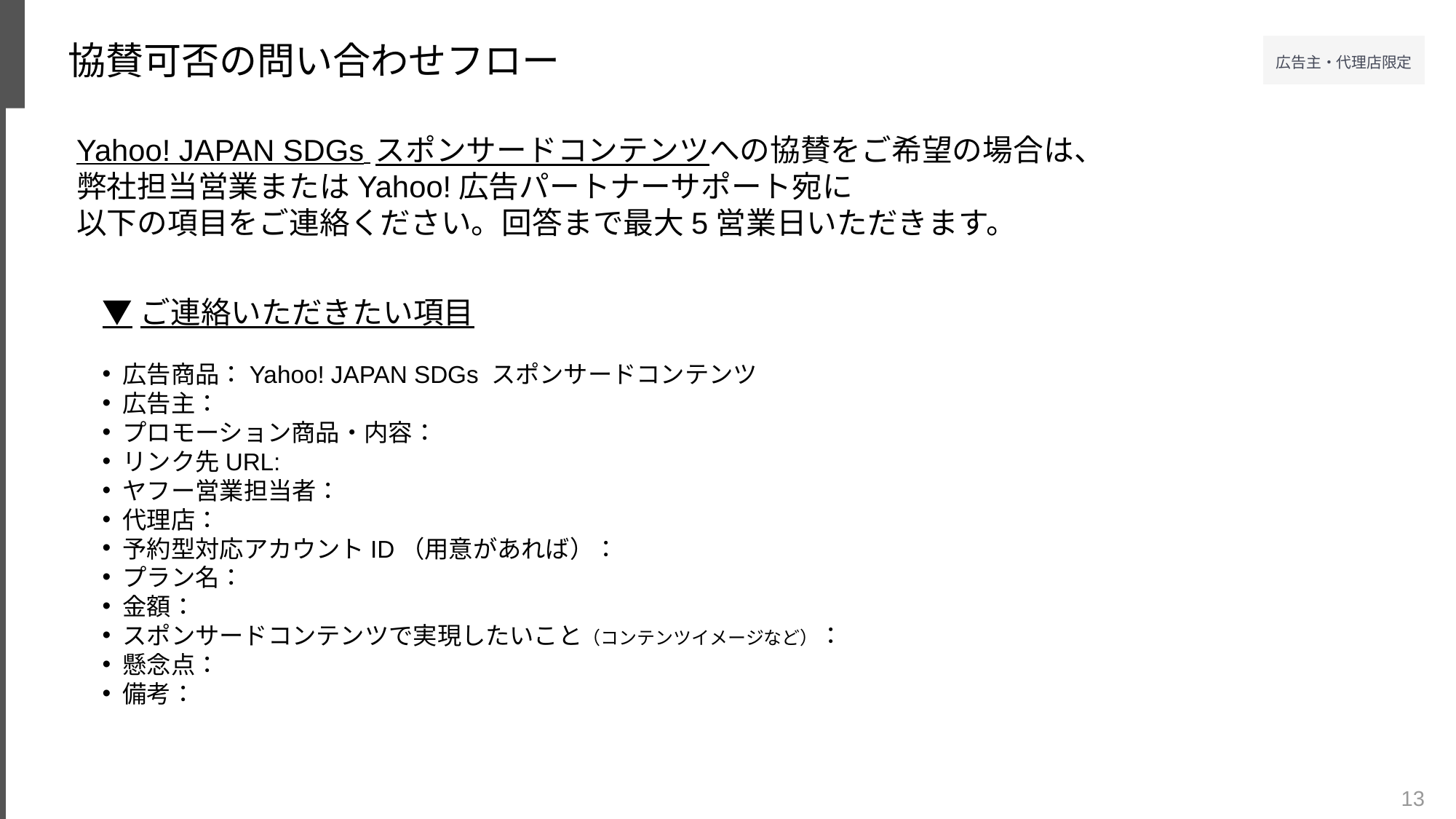

協賛可否の問い合わせフロー
Yahoo! JAPAN SDGs スポンサードコンテンツへの協賛をご希望の場合は、
弊社担当営業またはYahoo!広告パートナーサポート宛に
以下の項目をご連絡ください。回答まで最大5営業日いただきます。
▼ご連絡いただきたい項目

広告商品：Yahoo! JAPAN SDGs スポンサードコンテンツ
広告主：
プロモーション商品・内容：
リンク先URL:
ヤフー営業担当者：
代理店：
予約型対応アカウントID（用意があれば）：
プラン名：
金額：
スポンサードコンテンツで実現したいこと（コンテンツイメージなど）：
懸念点：
備考：
13